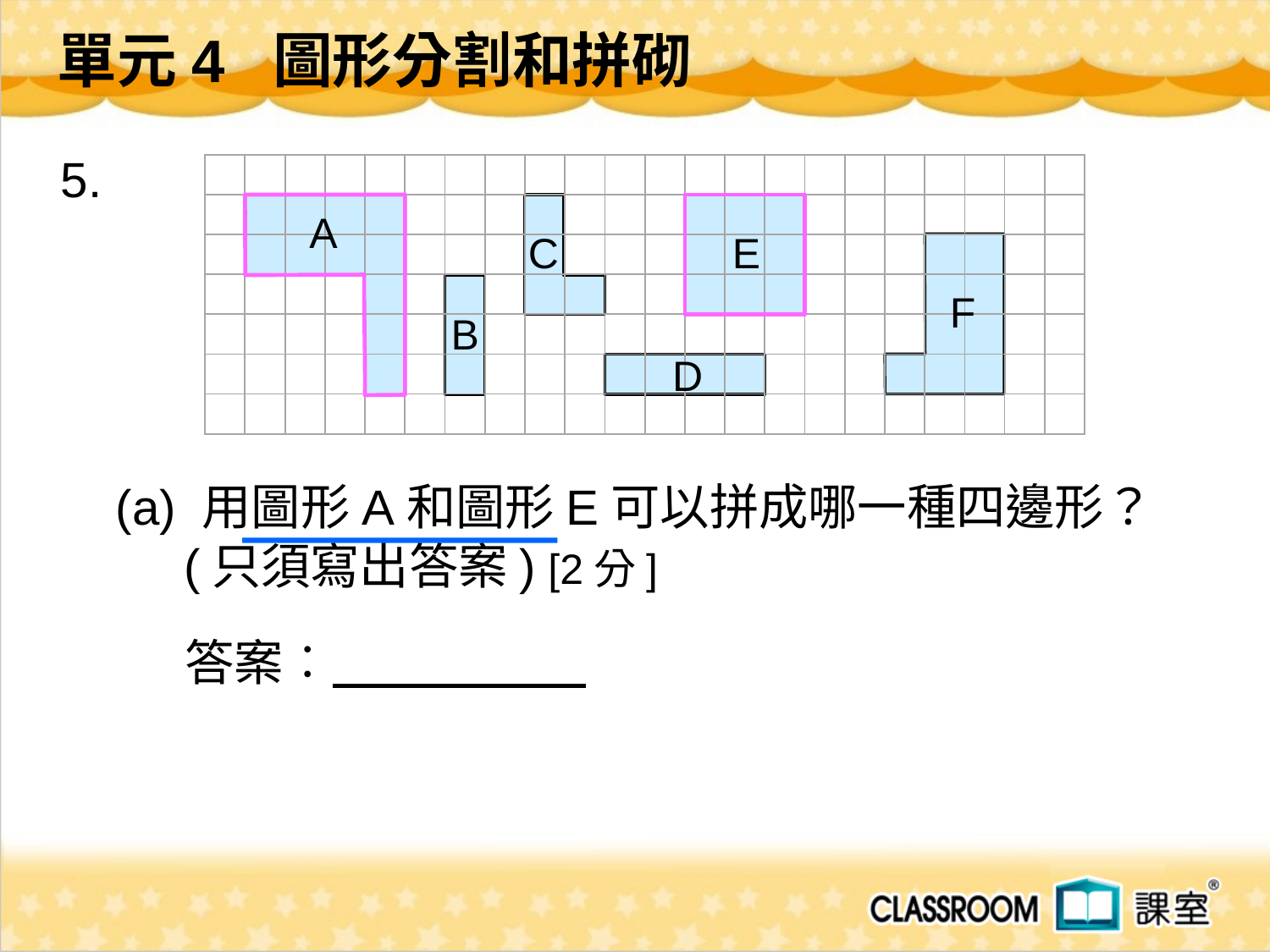

單元4  圖形分割和拼砌
  5.

      (a) 用圖形A和圖形E可以拼成哪一種四邊形？
(只須寫出答案) [2分]
|  |  |  |  |  |  |  |  |  |  |  |  |  |  |  |  |  |  |  |  |  |  |
| --- | --- | --- | --- | --- | --- | --- | --- | --- | --- | --- | --- | --- | --- | --- | --- | --- | --- | --- | --- | --- | --- |
|  |  |  |  |  |  |  |  |  |  |  |  |  |  |  |  |  |  |  |  |  |  |
|  |  |  |  |  |  |  |  |  |  |  |  |  |  |  |  |  |  |  |  |  |  |
|  |  |  |  |  |  |  |  |  |  |  |  |  |  |  |  |  |  |  |  |  |  |
|  |  |  |  |  |  |  |  |  |  |  |  |  |  |  |  |  |  |  |  |  |  |
|  |  |  |  |  |  |  |  |  |  |  |  |  |  |  |  |  |  |  |  |  |  |
|  |  |  |  |  |  |  |  |  |  |  |  |  |  |  |  |  |  |  |  |  |  |

A
E
C

F
B
D

答案︰